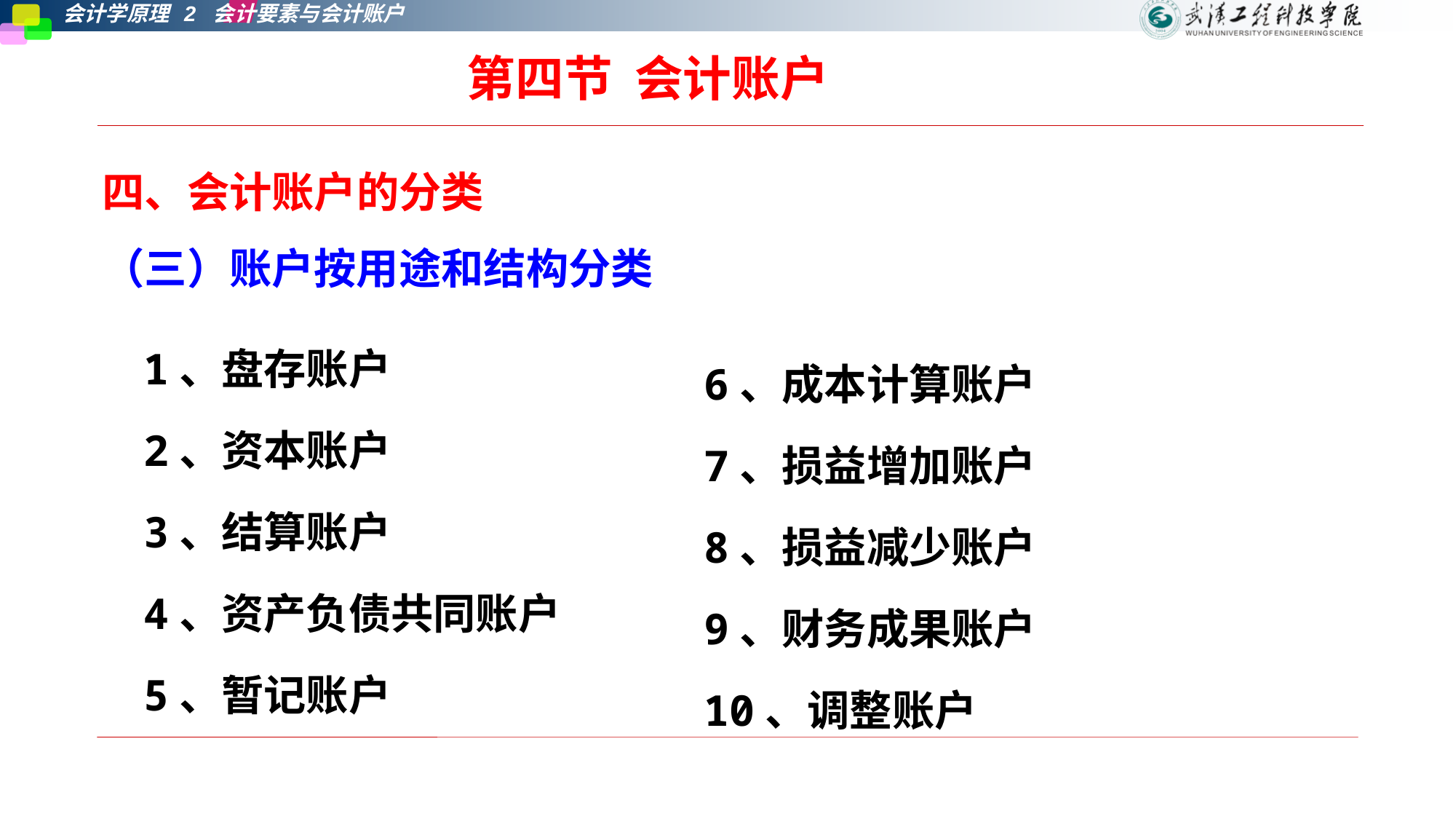

第四节  会计账户
四、会计账户的分类
（三）账户按用途和结构分类

1、盘存账户
2、资本账户
3、结算账户
4、资产负债共同账户
5、暂记账户
6、成本计算账户
7、损益增加账户
8、损益减少账户
9、财务成果账户
10、调整账户